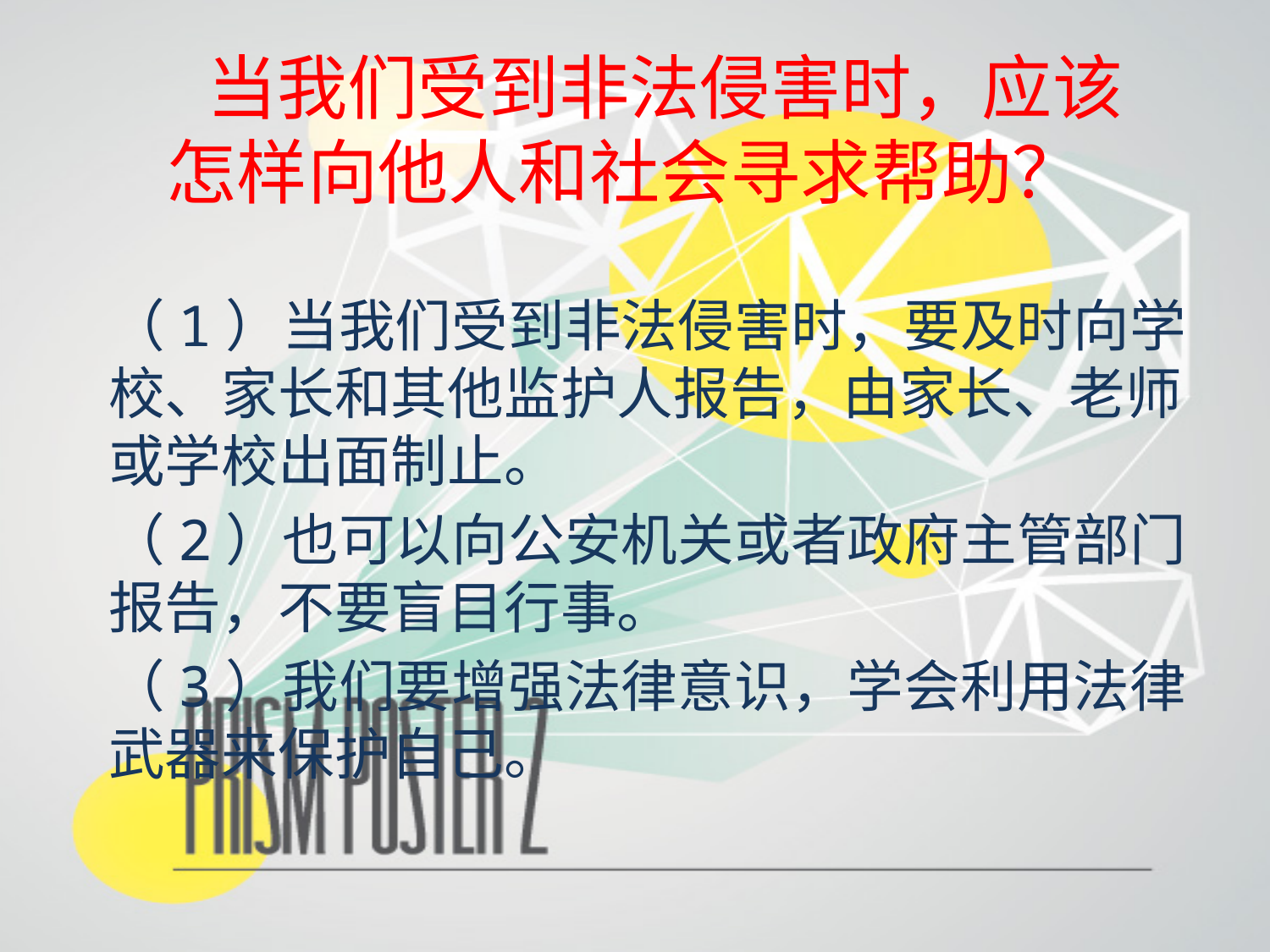

# 当我们受到非法侵害时，应该怎样向他人和社会寻求帮助？
（1）当我们受到非法侵害时，要及时向学校、家长和其他监护人报告，由家长、老师或学校出面制止。
（2）也可以向公安机关或者政府主管部门报告，不要盲目行事。
（3）我们要增强法律意识，学会利用法律武器来保护自己。